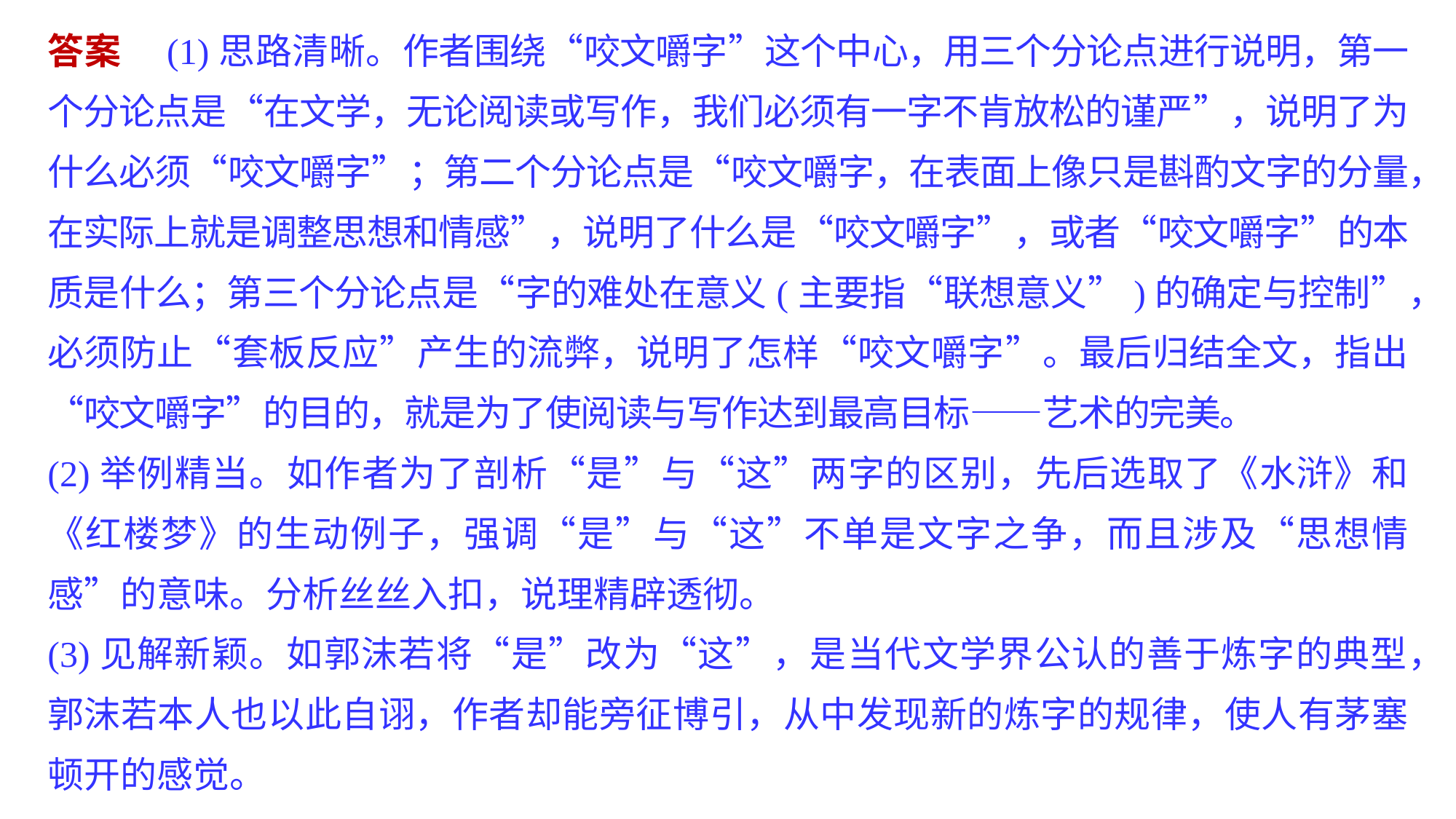

答案　(1)思路清晰。作者围绕“咬文嚼字”这个中心，用三个分论点进行说明，第一个分论点是“在文学，无论阅读或写作，我们必须有一字不肯放松的谨严”，说明了为什么必须“咬文嚼字”；第二个分论点是“咬文嚼字，在表面上像只是斟酌文字的分量，在实际上就是调整思想和情感”，说明了什么是“咬文嚼字”，或者“咬文嚼字”的本质是什么；第三个分论点是“字的难处在意义(主要指“联想意义”)的确定与控制”，必须防止“套板反应”产生的流弊，说明了怎样“咬文嚼字”。最后归结全文，指出“咬文嚼字”的目的，就是为了使阅读与写作达到最高目标——艺术的完美。
(2)举例精当。如作者为了剖析“是”与“这”两字的区别，先后选取了《水浒》和《红楼梦》的生动例子，强调“是”与“这”不单是文字之争，而且涉及“思想情感”的意味。分析丝丝入扣，说理精辟透彻。
(3)见解新颖。如郭沫若将“是”改为“这”，是当代文学界公认的善于炼字的典型，郭沫若本人也以此自诩，作者却能旁征博引，从中发现新的炼字的规律，使人有茅塞顿开的感觉。